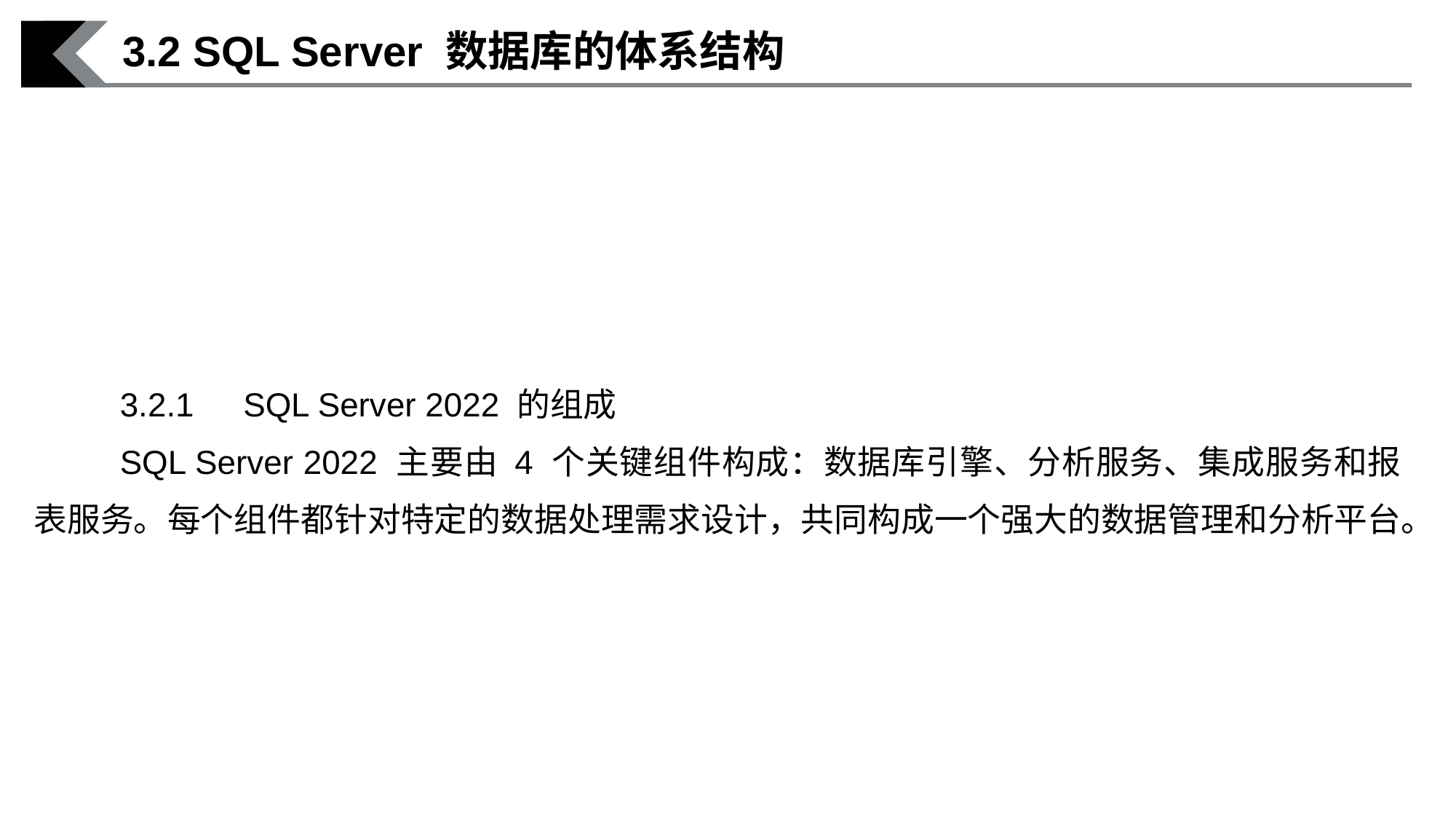

3.2 SQL Server 数据库的体系结构
3.2.1　SQL Server 2022 的组成
SQL Server 2022 主要由 4 个关键组件构成：数据库引擎、分析服务、集成服务和报表服务。每个组件都针对特定的数据处理需求设计，共同构成一个强大的数据管理和分析平台。